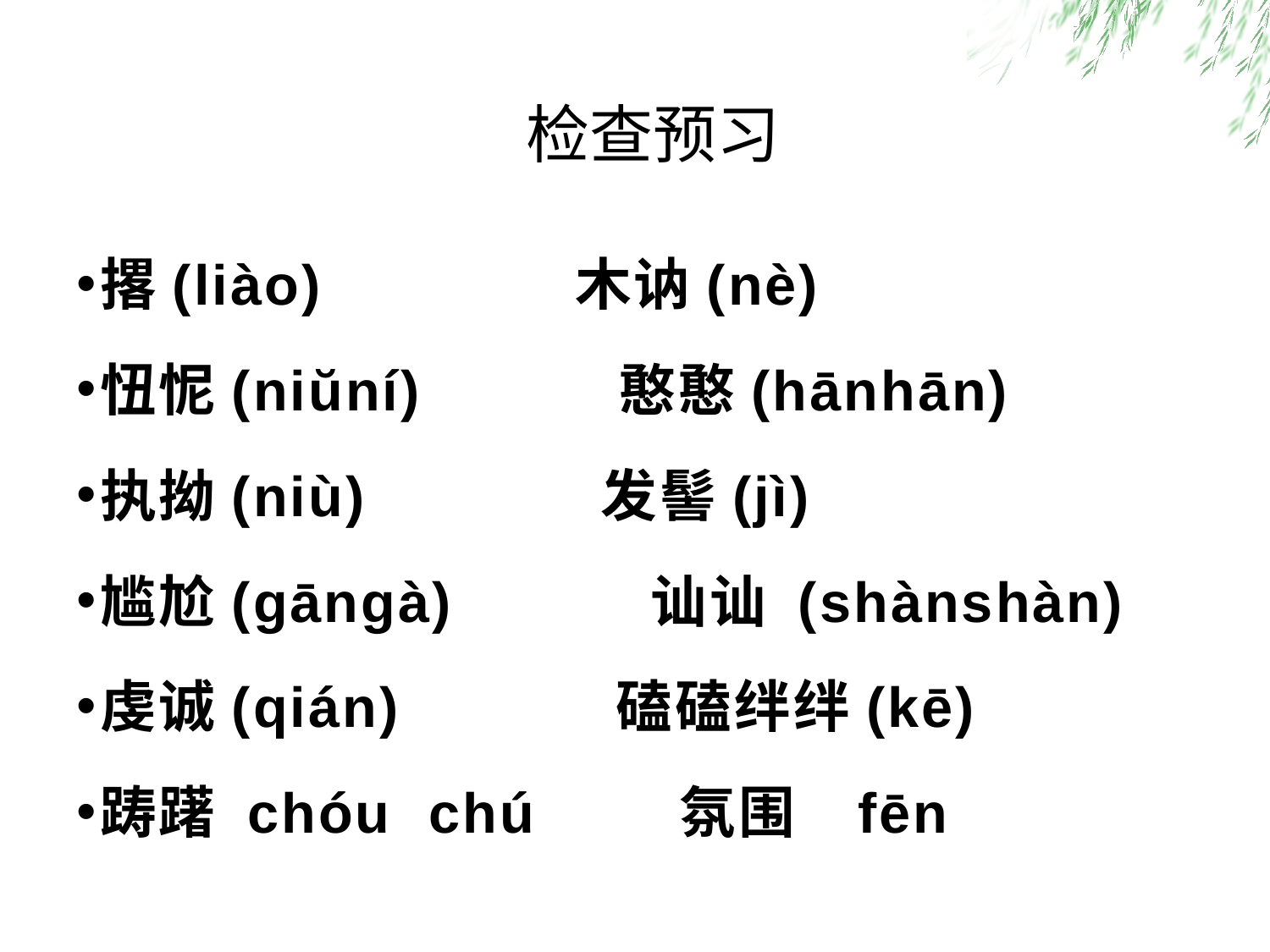

检查预习
撂(liào)             木讷(nè)
忸怩(niŭní)          憨憨(hānhān)
执拗(niù)            发髻(jì)
尴尬(gāngà)          讪讪 (shànshàn)
虔诚(qián)           磕磕绊绊(kē)
踌躇 chóu  chú       氛围   fēn